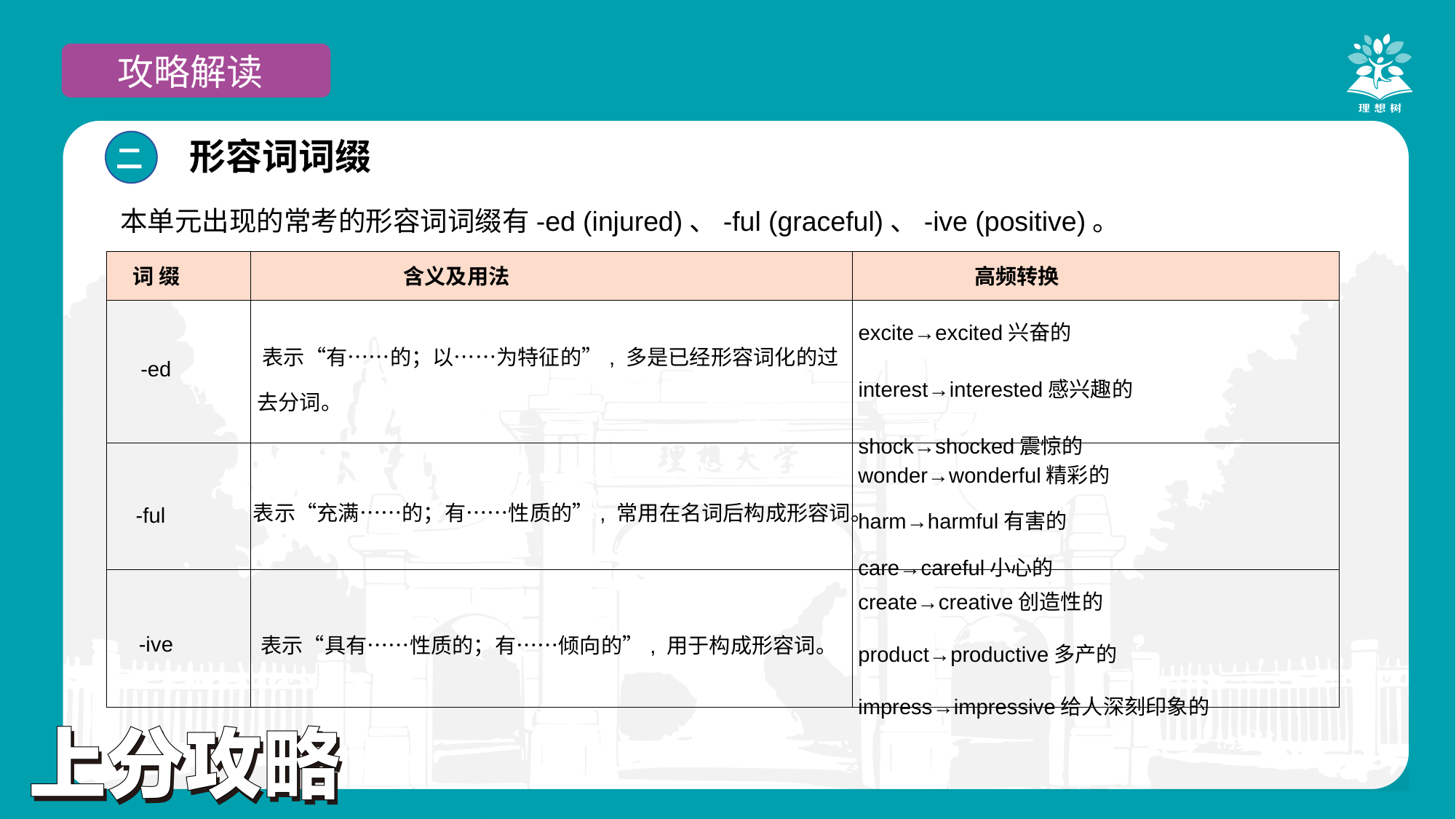

攻略解读
形容词词缀

二
本单元出现的常考的形容词词缀有-ed (injured)、-ful (graceful)、-ive (positive)。
| 词 缀 | 含义及用法 | 高频转换 |
| --- | --- | --- |
| -ed | 表示“有……的；以……为特征的”, 多是已经形容词化的过去分词。 | excite→excited兴奋的 interest→interested感兴趣的 shock→shocked震惊的 |
| -ful | 表示“充满……的；有……性质的”, 常用在名词后构成形容词。 | wonder→wonderful精彩的 harm→harmful有害的 care→careful小心的 |
| -ive | 表示“具有……性质的；有……倾向的”, 用于构成形容词。 | create→creative创造性的 product→productive多产的 impress→impressive给人深刻印象的 |